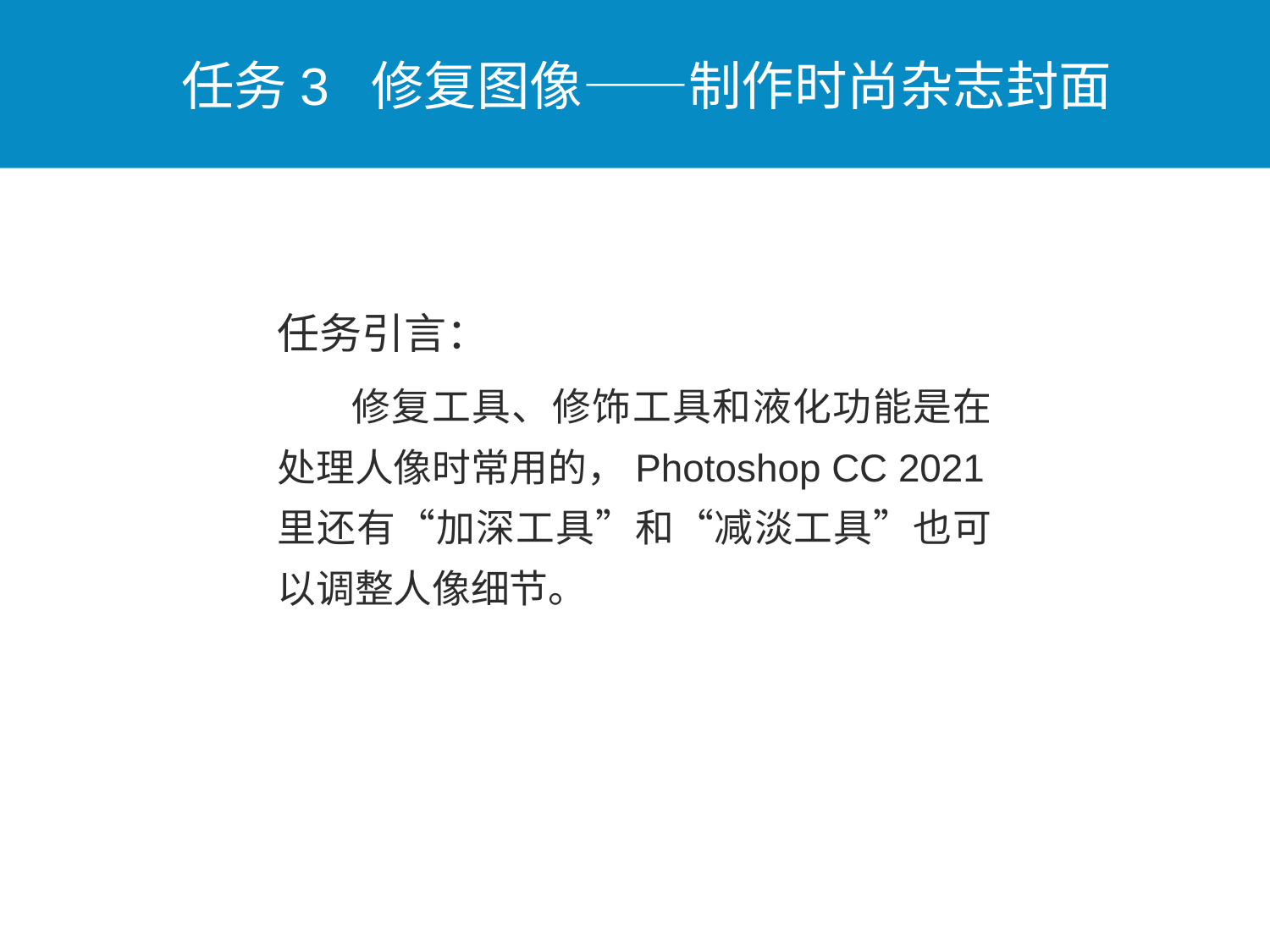

任务3  修复图像——制作时尚杂志封面
任务引言：
修复工具、修饰工具和液化功能是在处理人像时常用的，Photoshop CC 2021里还有“加深工具”和“减淡工具”也可以调整人像细节。